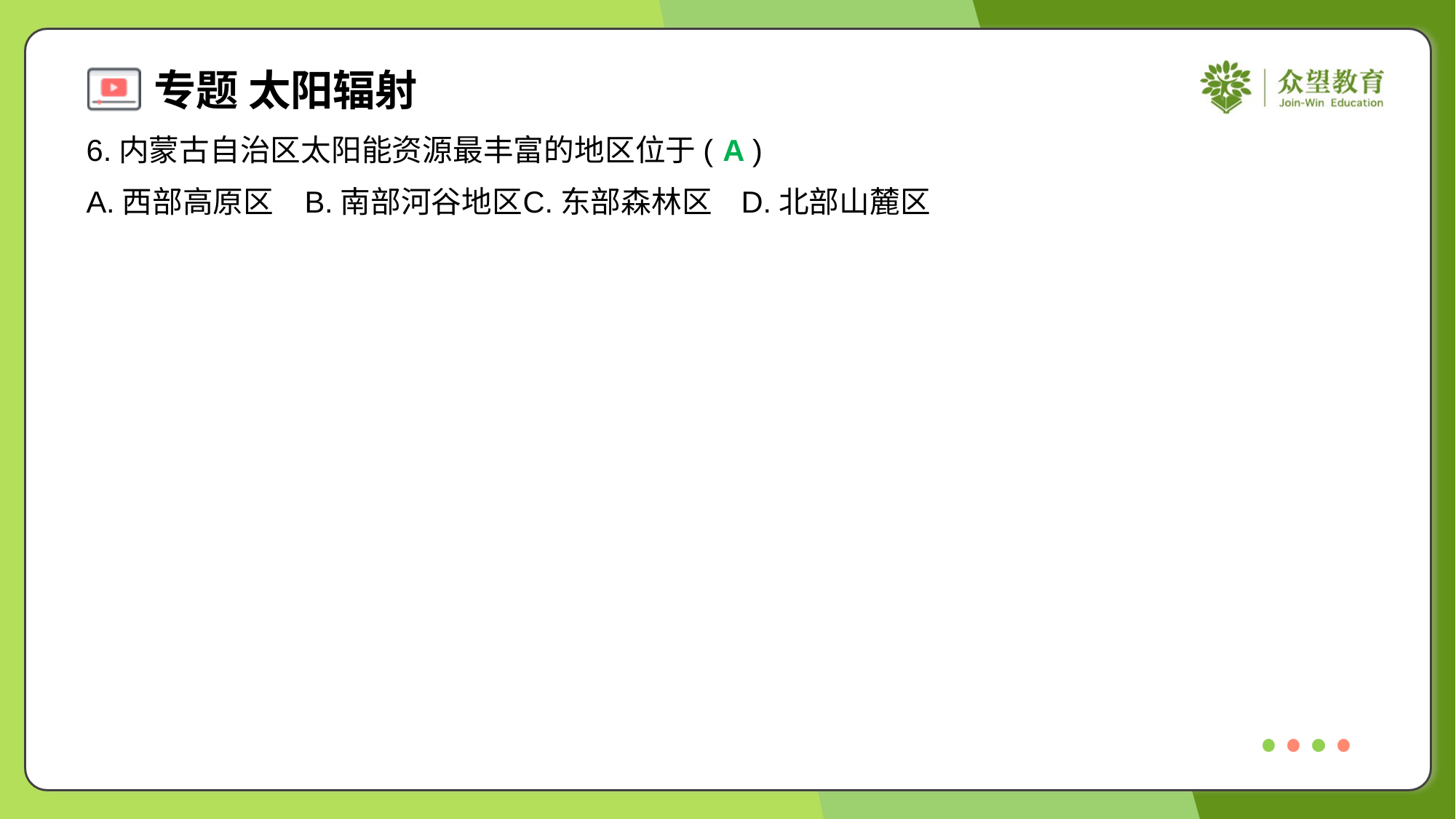

6.内蒙古自治区太阳能资源最丰富的地区位于(     )
A
A.西部高原区	B.南部河谷地区	C.东部森林区	D.北部山麓区